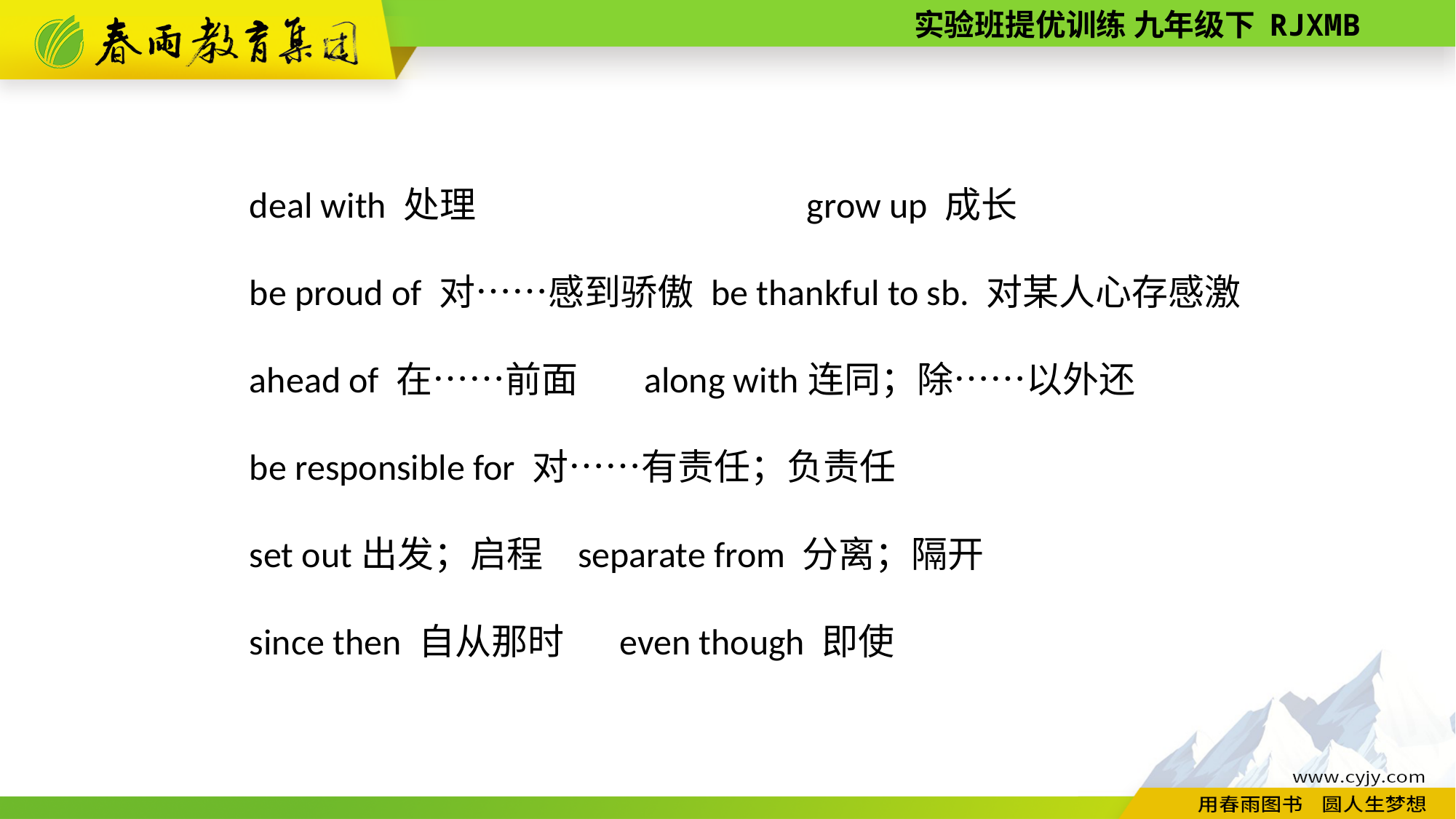

deal with 处理　　　                          grow up 成长
be proud of 对……感到骄傲    be thankful to sb. 对某人心存感激
ahead of 在……前面                  along with连同；除……以外还
be responsible for 对……有责任；负责任
set out出发；启程         separate from 分离；隔开
since then 自从那时               even though 即使